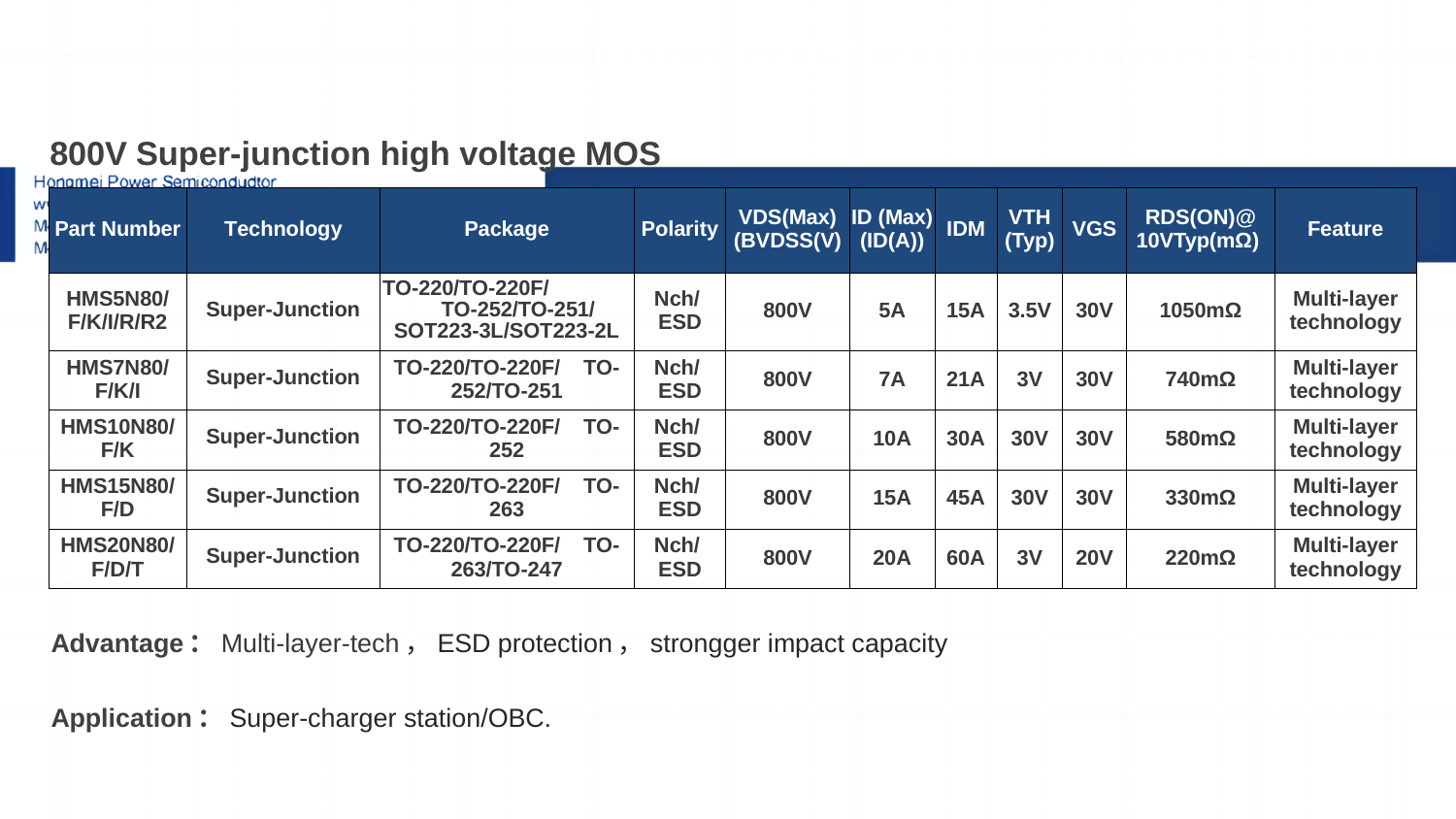

800V Super-junction high voltage MOS
| 800V Super-junction high voltage MOS |  |  |  |  |  |  |  |  |  |  |
| --- | --- | --- | --- | --- | --- | --- | --- | --- | --- | --- |
| Part Number | Technology | Package | Polarity | VDS(Max) (BVDSS(V) | ID (Max) (ID(A)) | IDM | VTH (Typ) | VGS | RDS(ON)@ 10VTyp(mΩ) | Feature |
| HMS5N80/ F/K/I/R/R2 | Super-Junction | TO-220/TO-220F/ TO-252/TO-251/ SOT223-3L/SOT223-2L | Nch/ ESD | 800V | 5A | 15A | 3.5V | 30V | 1050mΩ | Multi-layer technology |
| HMS7N80/ F/K/I | Super-Junction | TO-220/TO-220F/ TO-252/TO-251 | Nch/ ESD | 800V | 7A | 21A | 3V | 30V | 740mΩ | Multi-layer technology |
| HMS10N80/F/K | Super-Junction | TO-220/TO-220F/ TO-252 | Nch/ ESD | 800V | 10A | 30A | 30V | 30V | 580mΩ | Multi-layer technology |
| HMS15N80/F/D | Super-Junction | TO-220/TO-220F/ TO-263 | Nch/ ESD | 800V | 15A | 45A | 30V | 30V | 330mΩ | Multi-layer technology |
| HMS20N80/F/D/T | Super-Junction | TO-220/TO-220F/ TO-263/TO-247 | Nch/ ESD | 800V | 20A | 60A | 3V | 20V | 220mΩ | Multi-layer technology |
# 3-2
1.Sic二极管/GaN FET/IGBT单管
Advantage：Multi-layer-tech，ESD protection，strongger impact capacity

Application：Super-charger station/OBC.